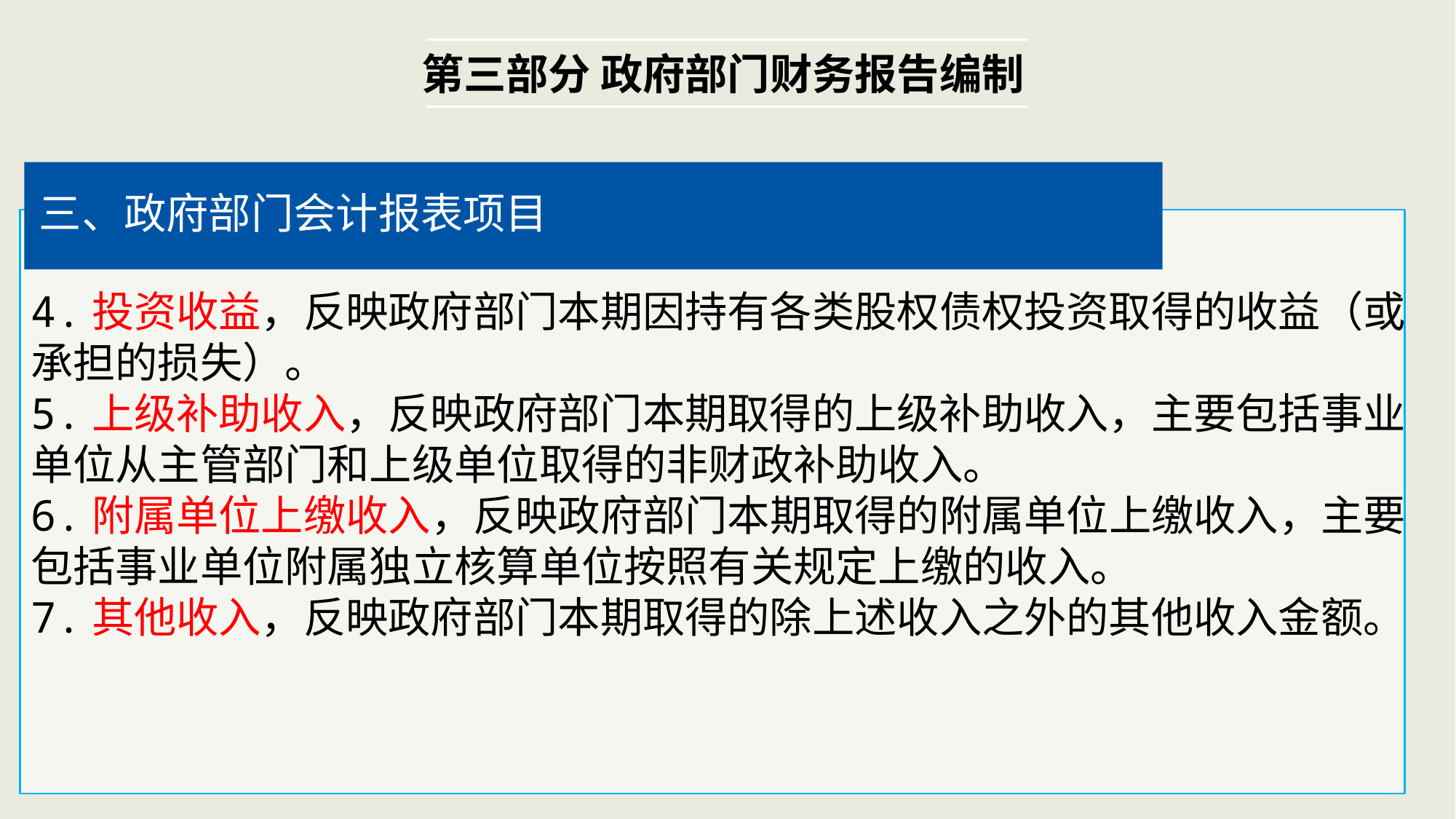

第三部分 政府部门财务报告编制

三、政府部门会计报表项目

4.投资收益，反映政府部门本期因持有各类股权债权投资取得的收益（或承担的损失）。
5.上级补助收入，反映政府部门本期取得的上级补助收入，主要包括事业单位从主管部门和上级单位取得的非财政补助收入。
6.附属单位上缴收入，反映政府部门本期取得的附属单位上缴收入，主要包括事业单位附属独立核算单位按照有关规定上缴的收入。
7.其他收入，反映政府部门本期取得的除上述收入之外的其他收入金额。

59